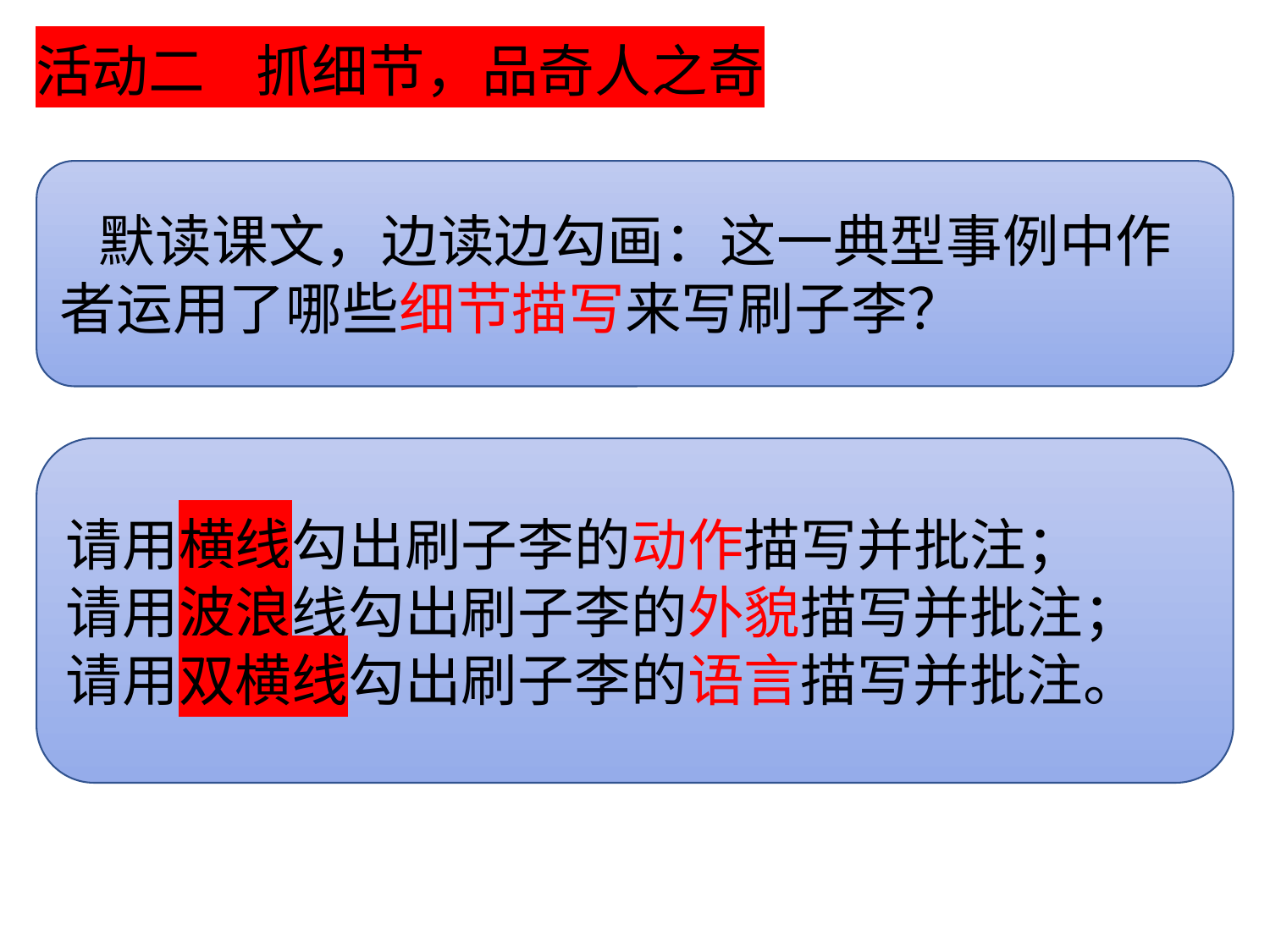

活动二    抓细节，品奇人之奇
  默读课文，边读边勾画：这一典型事例中作者运用了哪些细节描写来写刷子李？

请用横线勾出刷子李的动作描写并批注；
请用波浪线勾出刷子李的外貌描写并批注；
请用双横线勾出刷子李的语言描写并批注。